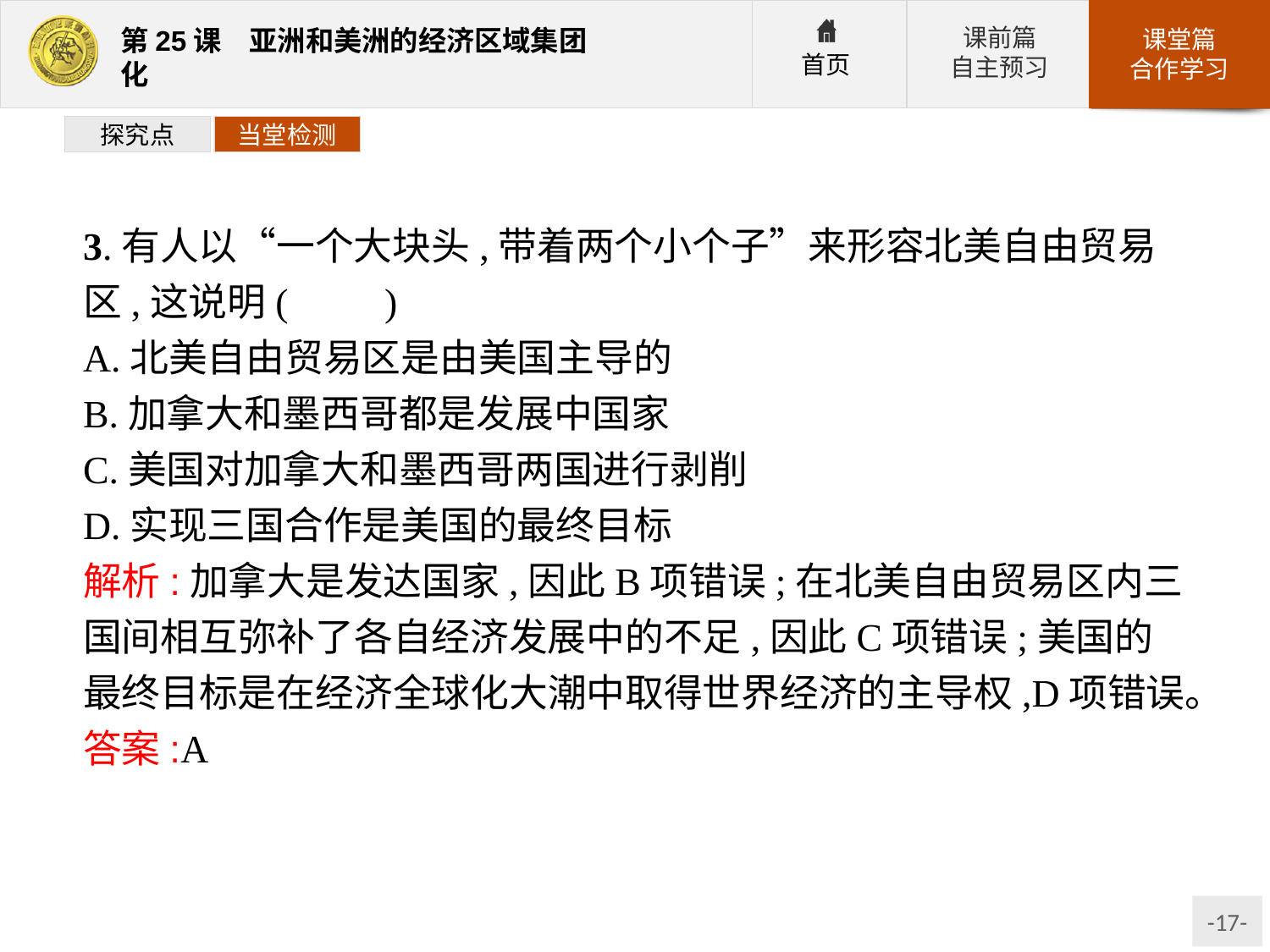

探究点
当堂检测
3.有人以“一个大块头,带着两个小个子”来形容北美自由贸易区,这说明(　　)
A.北美自由贸易区是由美国主导的
B.加拿大和墨西哥都是发展中国家
C.美国对加拿大和墨西哥两国进行剥削
D.实现三国合作是美国的最终目标
解析:加拿大是发达国家,因此B项错误;在北美自由贸易区内三国间相互弥补了各自经济发展中的不足,因此C项错误;美国的最终目标是在经济全球化大潮中取得世界经济的主导权,D项错误。
答案:A